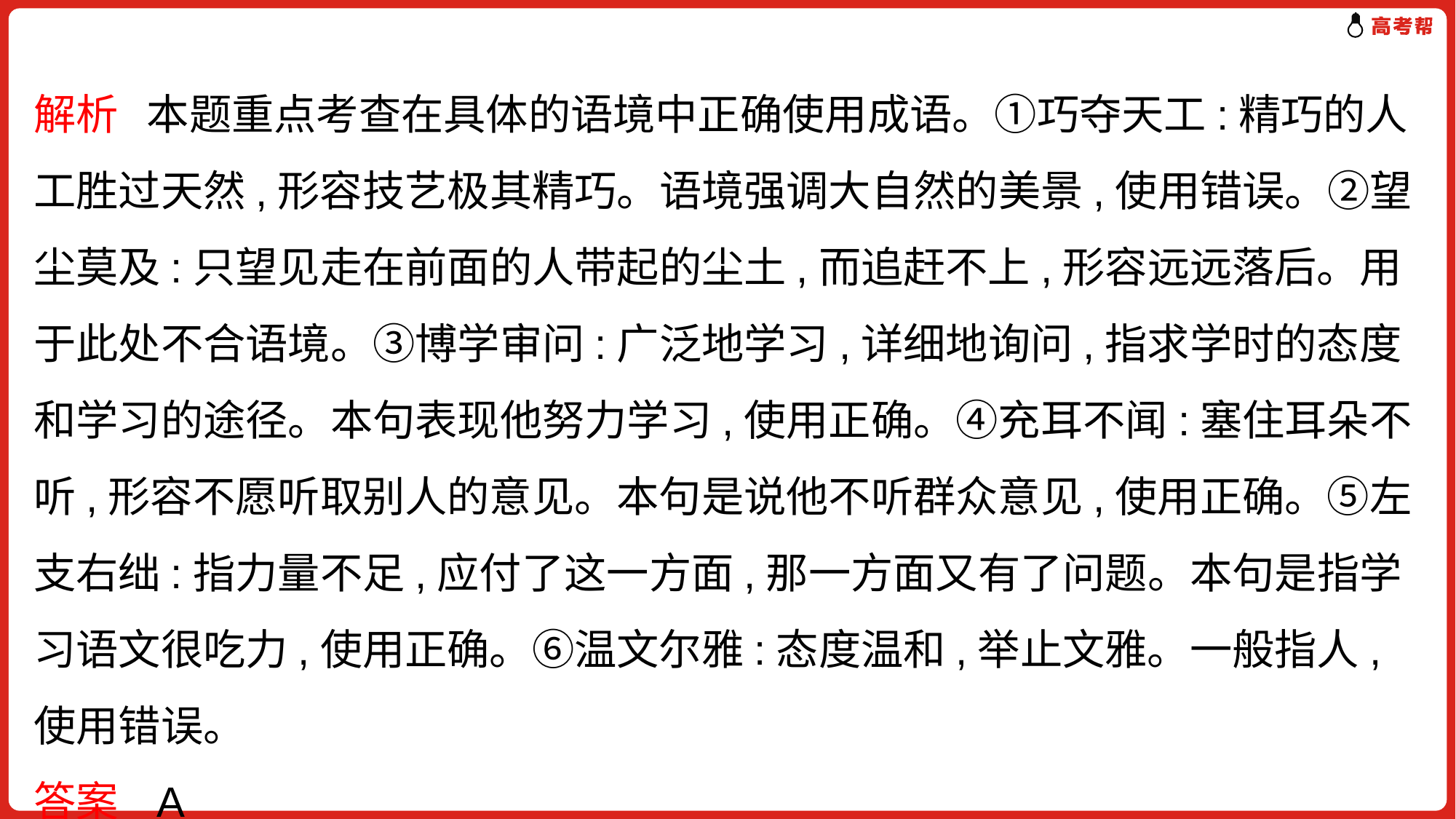

解析   本题重点考查在具体的语境中正确使用成语。①巧夺天工:精巧的人
工胜过天然,形容技艺极其精巧。语境强调大自然的美景,使用错误。②望尘莫及:只望见走在前面的人带起的尘土,而追赶不上,形容远远落后。用于此处不合语境。③博学审问:广泛地学习,详细地询问,指求学时的态度和学习的途径。本句表现他努力学习,使用正确。④充耳不闻:塞住耳朵不听,形容不愿听取别人的意见。本句是说他不听群众意见,使用正确。⑤左支右绌:指力量不足,应付了这一方面,那一方面又有了问题。本句是指学习语文很吃力,使用正确。⑥温文尔雅:态度温和,举止文雅。一般指人,使用错误。
答案   A